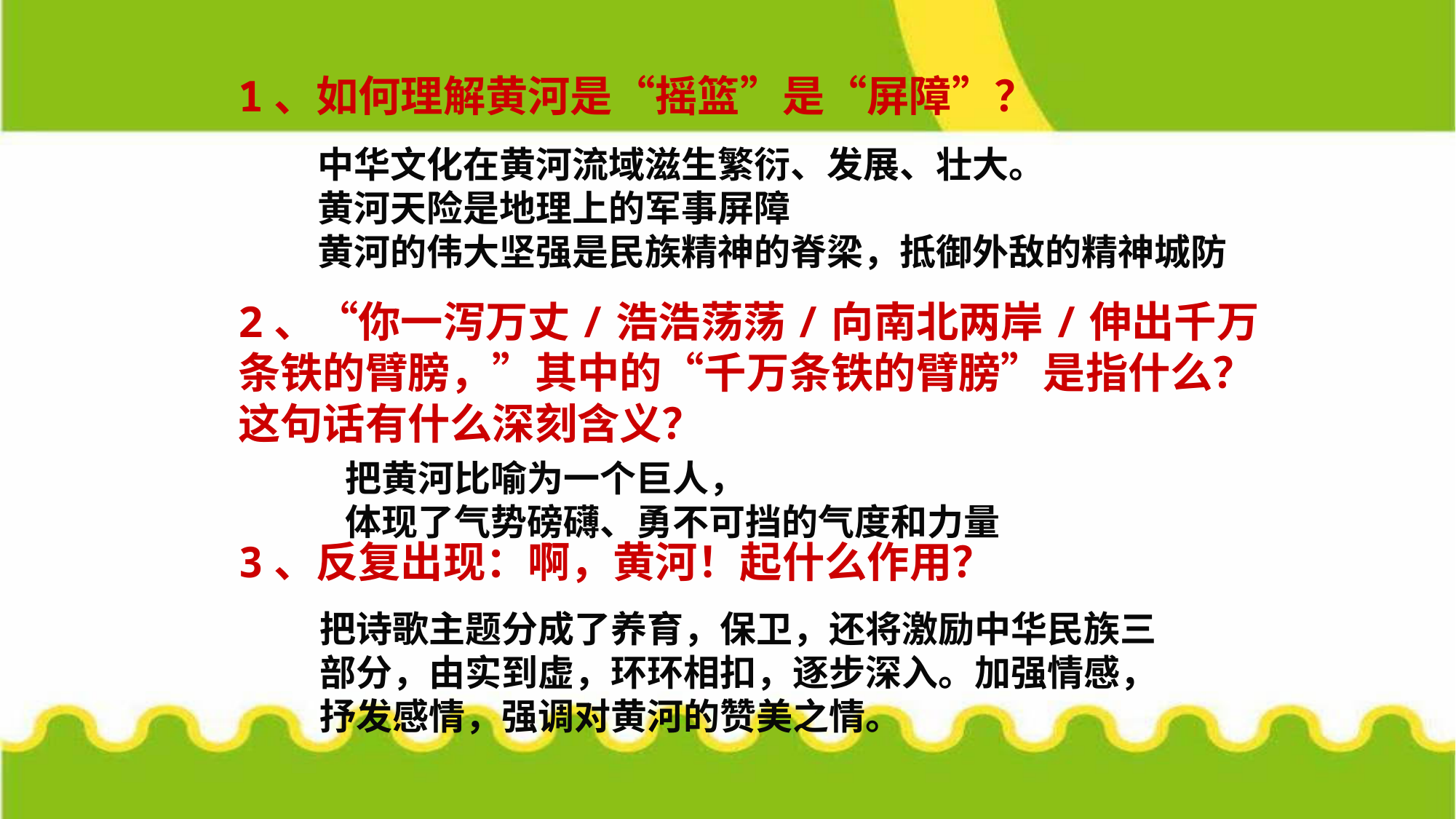

1、如何理解黄河是“摇篮”是“屏障”？

2、“你一泻万丈/浩浩荡荡/向南北两岸/伸出千万条铁的臂膀，”其中的“千万条铁的臂膀”是指什么？这句话有什么深刻含义？

3、反复出现：啊，黄河！起什么作用？

中华文化在黄河流域滋生繁衍、发展、壮大。
黄河天险是地理上的军事屏障
黄河的伟大坚强是民族精神的脊梁，抵御外敌的精神城防
把黄河比喻为一个巨人，
体现了气势磅礴、勇不可挡的气度和力量
把诗歌主题分成了养育，保卫，还将激励中华民族三部分，由实到虚，环环相扣，逐步深入。加强情感，抒发感情，强调对黄河的赞美之情。